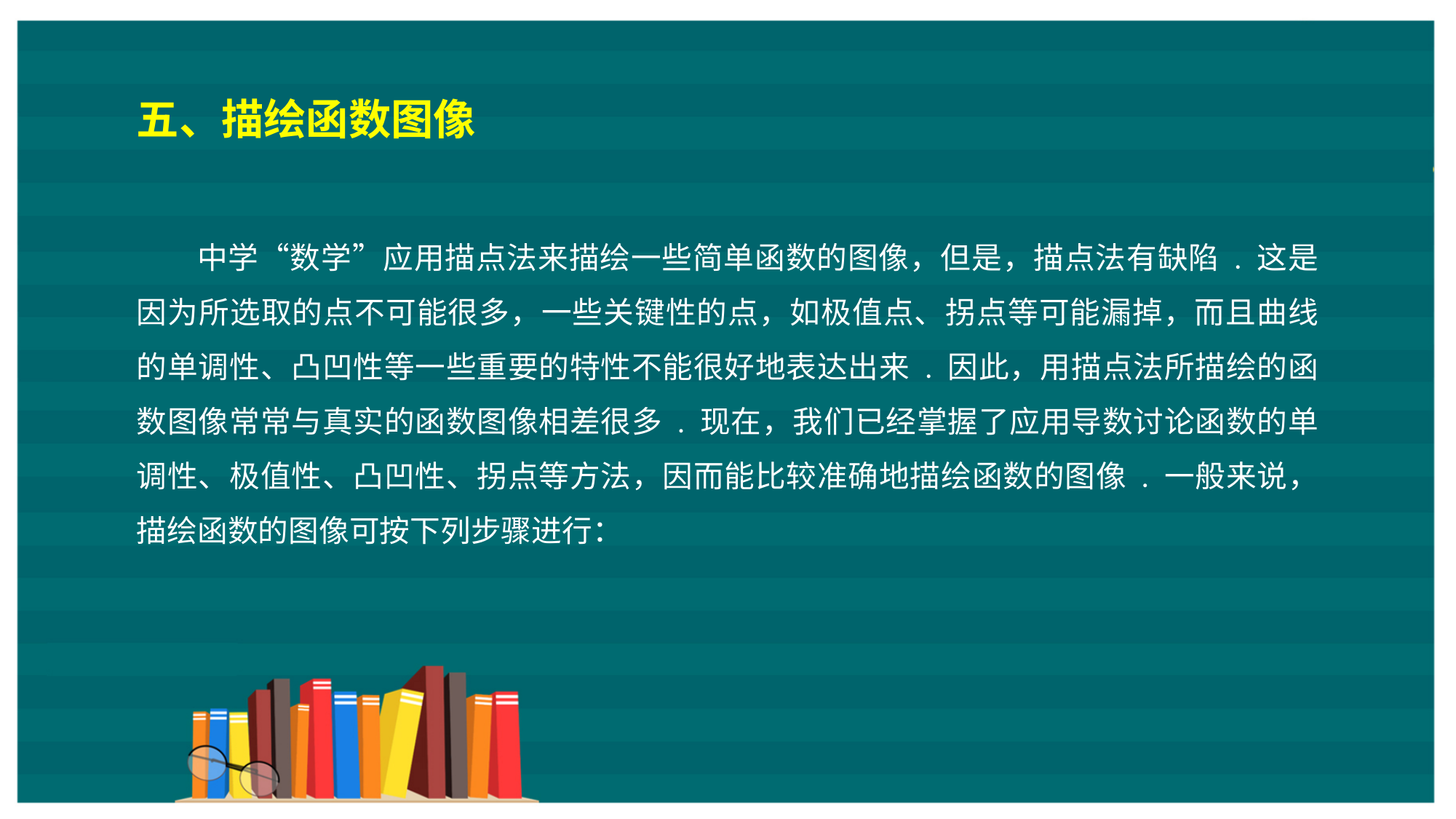

五、描绘函数图像
中学“数学”应用描点法来描绘一些简单函数的图像，但是，描点法有缺陷 . 这是因为所选取的点不可能很多，一些关键性的点，如极值点、拐点等可能漏掉，而且曲线的单调性、凸凹性等一些重要的特性不能很好地表达出来 . 因此，用描点法所描绘的函数图像常常与真实的函数图像相差很多 . 现在，我们已经掌握了应用导数讨论函数的单调性、极值性、凸凹性、拐点等方法，因而能比较准确地描绘函数的图像 . 一般来说，描绘函数的图像可按下列步骤进行：